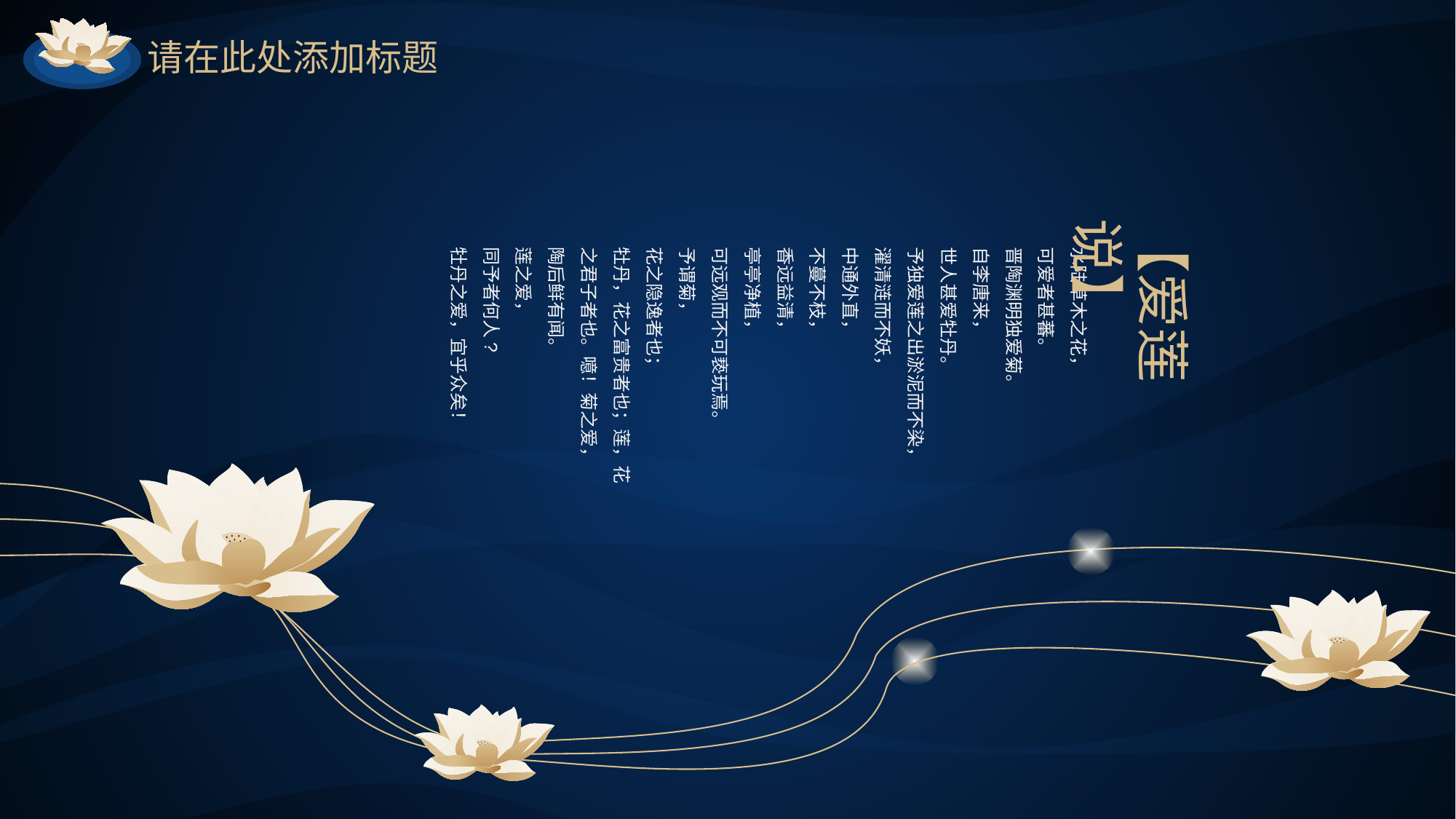

请在此处添加标题
【爱莲说】
水陆草木之花，
可爱者甚蕃。
晋陶渊明独爱菊。
自李唐来，
世人甚爱牡丹。
予独爱莲之出淤泥而不染，
濯清涟而不妖，
中通外直，
不蔓不枝，
香远益清，
亭亭净植，
可远观而不可亵玩焉。
予谓菊，
花之隐逸者也；
牡丹，花之富贵者也；莲，花之君子者也。噫！菊之爱，
陶后鲜有闻。
莲之爱，
同予者何人?
牡丹之爱，宜乎众矣！